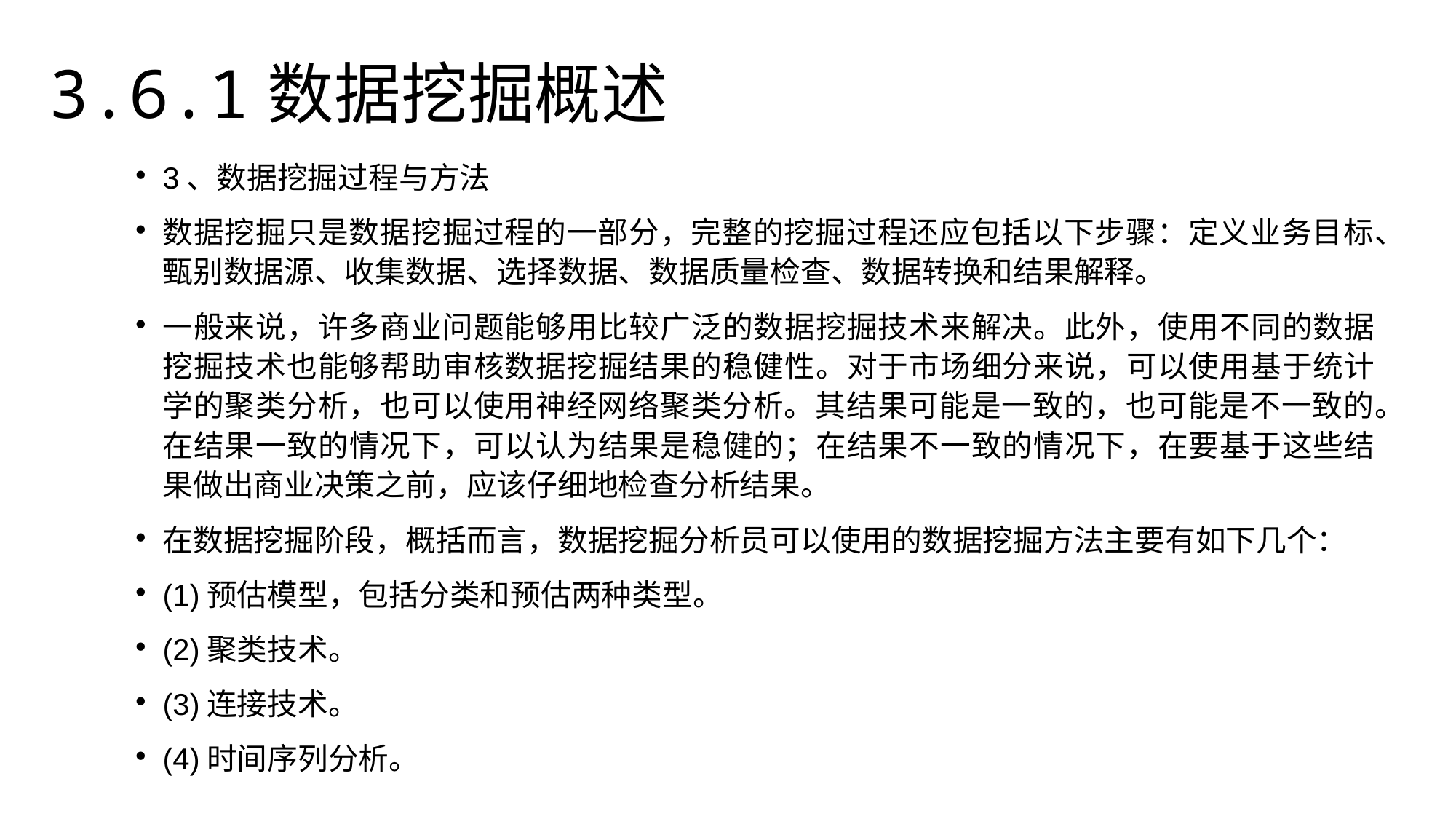

3.6.1数据挖掘概述
3、数据挖掘过程与方法
数据挖掘只是数据挖掘过程的一部分，完整的挖掘过程还应包括以下步骤：定义业务目标、甄别数据源、收集数据、选择数据、数据质量检查、数据转换和结果解释。
一般来说，许多商业问题能够用比较广泛的数据挖掘技术来解决。此外，使用不同的数据挖掘技术也能够帮助审核数据挖掘结果的稳健性。对于市场细分来说，可以使用基于统计学的聚类分析，也可以使用神经网络聚类分析。其结果可能是一致的，也可能是不一致的。在结果一致的情况下，可以认为结果是稳健的；在结果不一致的情况下，在要基于这些结果做出商业决策之前，应该仔细地检查分析结果。
在数据挖掘阶段，概括而言，数据挖掘分析员可以使用的数据挖掘方法主要有如下几个：
(1)预估模型，包括分类和预估两种类型。
(2)聚类技术。
(3)连接技术。
(4)时间序列分析。